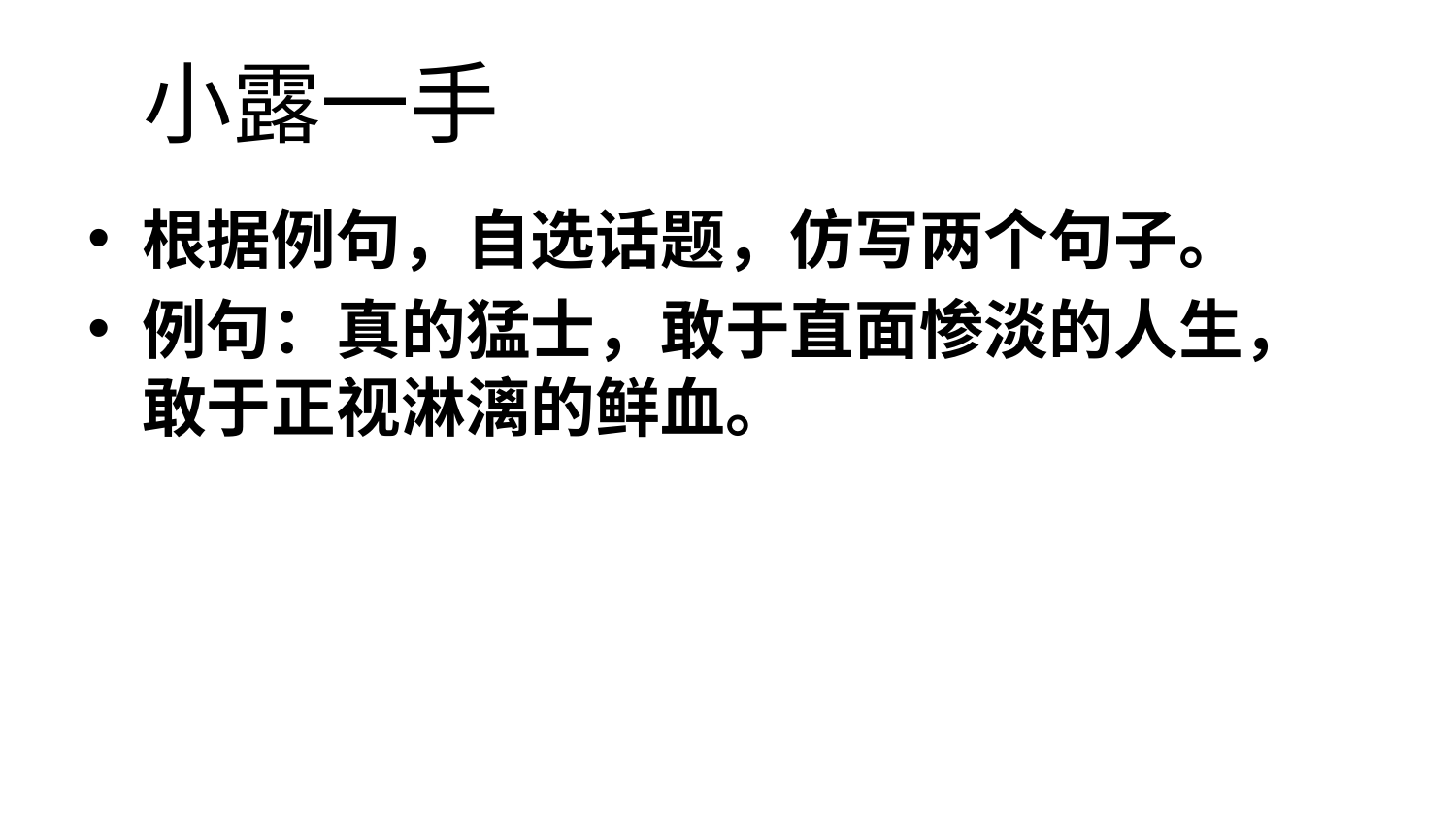

# 小露一手
根据例句，自选话题，仿写两个句子。
例句：真的猛士，敢于直面惨淡的人生，敢于正视淋漓的鲜血。